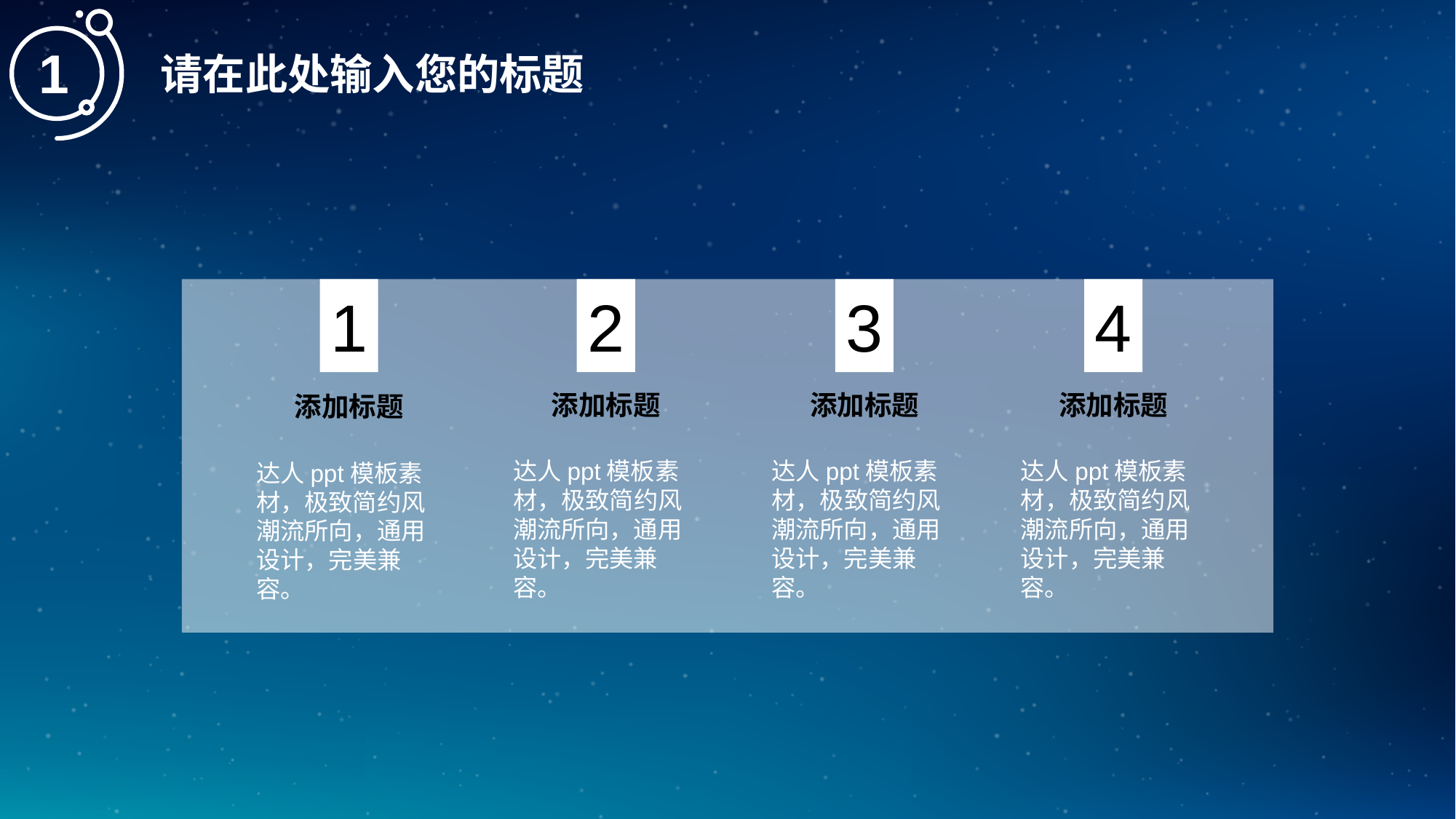

1

请在此处输入您的标题

1
2
3
4
添加标题
添加标题
添加标题
添加标题
达人ppt模板素材，极致简约风潮流所向，通用设计，完美兼容。
达人ppt模板素材，极致简约风潮流所向，通用设计，完美兼容。
达人ppt模板素材，极致简约风潮流所向，通用设计，完美兼容。
达人ppt模板素材，极致简约风潮流所向，通用设计，完美兼容。